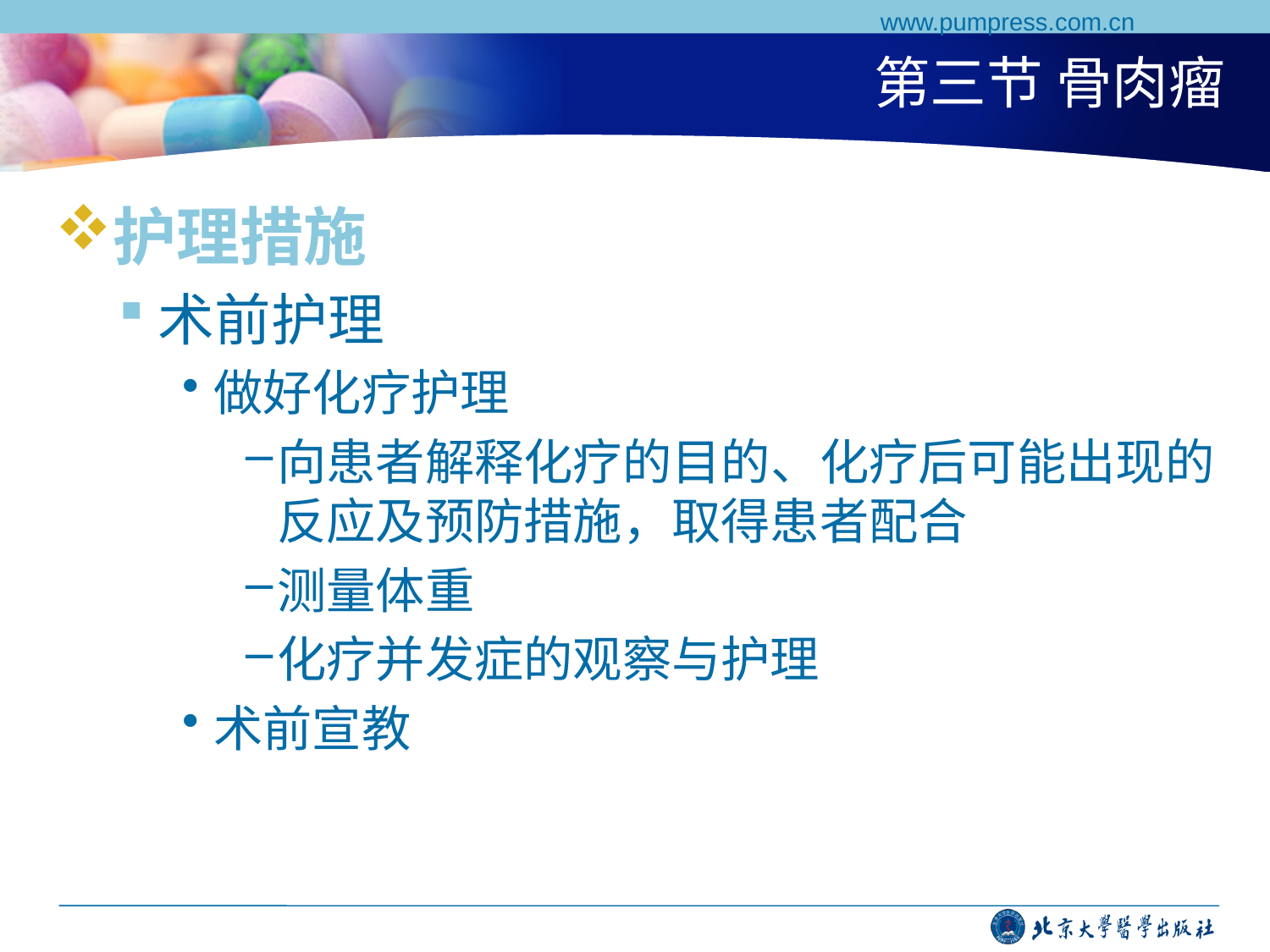

www.pumpress.com.cn
# 第三节 骨肉瘤
护理措施
术前护理
做好化疗护理
向患者解释化疗的目的、化疗后可能出现的反应及预防措施，取得患者配合
测量体重
化疗并发症的观察与护理
术前宣教